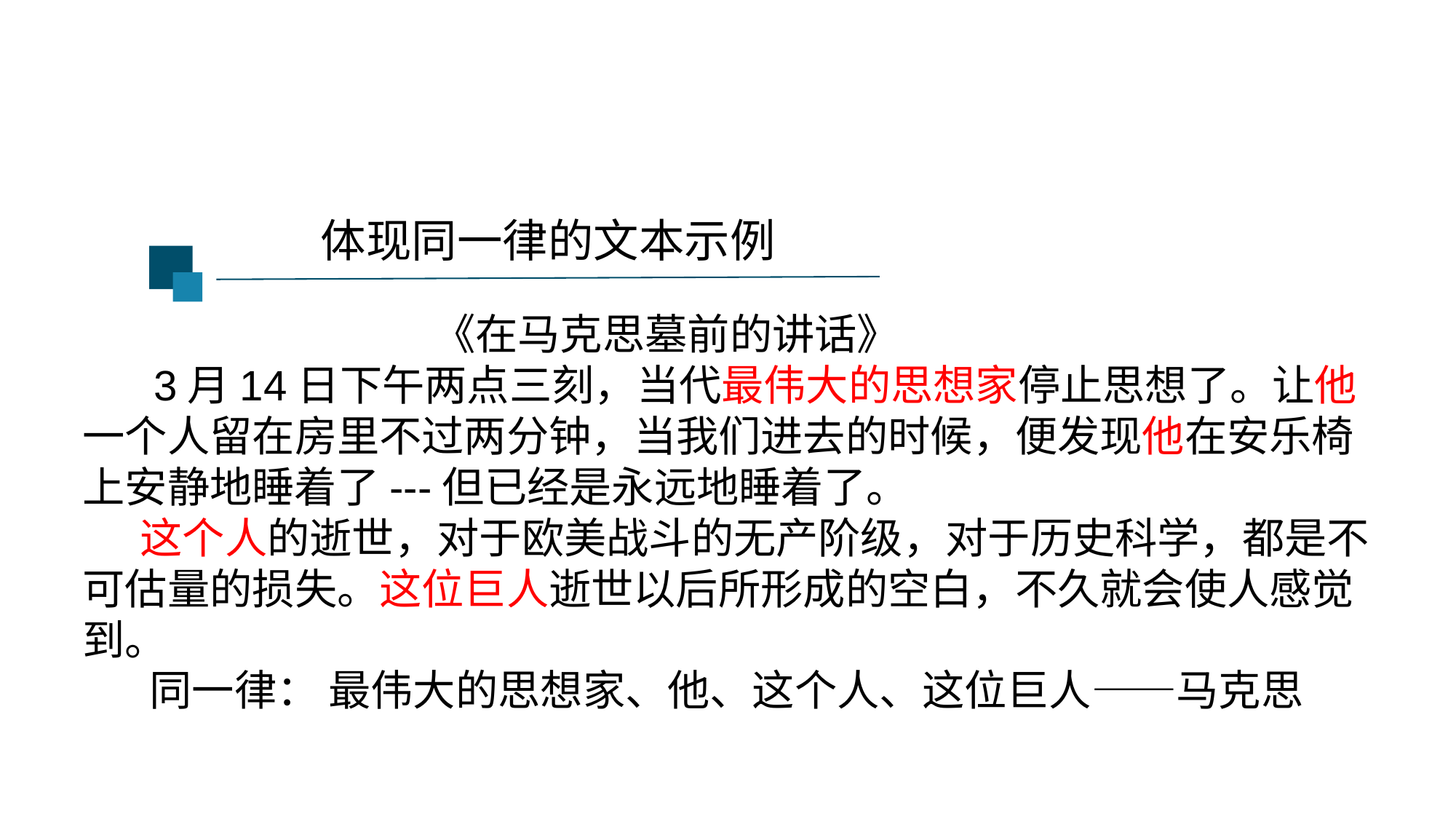

体现同一律的文本示例

                                                   《在马克思墓前的讲话》
      3月14日下午两点三刻，当代最伟大的思想家停止思想了。让他一个人留在房里不过两分钟，当我们进去的时候，便发现他在安乐椅上安静地睡着了---但已经是永远地睡着了。
     这个人的逝世，对于欧美战斗的无产阶级，对于历史科学，都是不可估量的损失。这位巨人逝世以后所形成的空白，不久就会使人感觉到。
      同一律： 最伟大的思想家、他、这个人、这位巨人——马克思